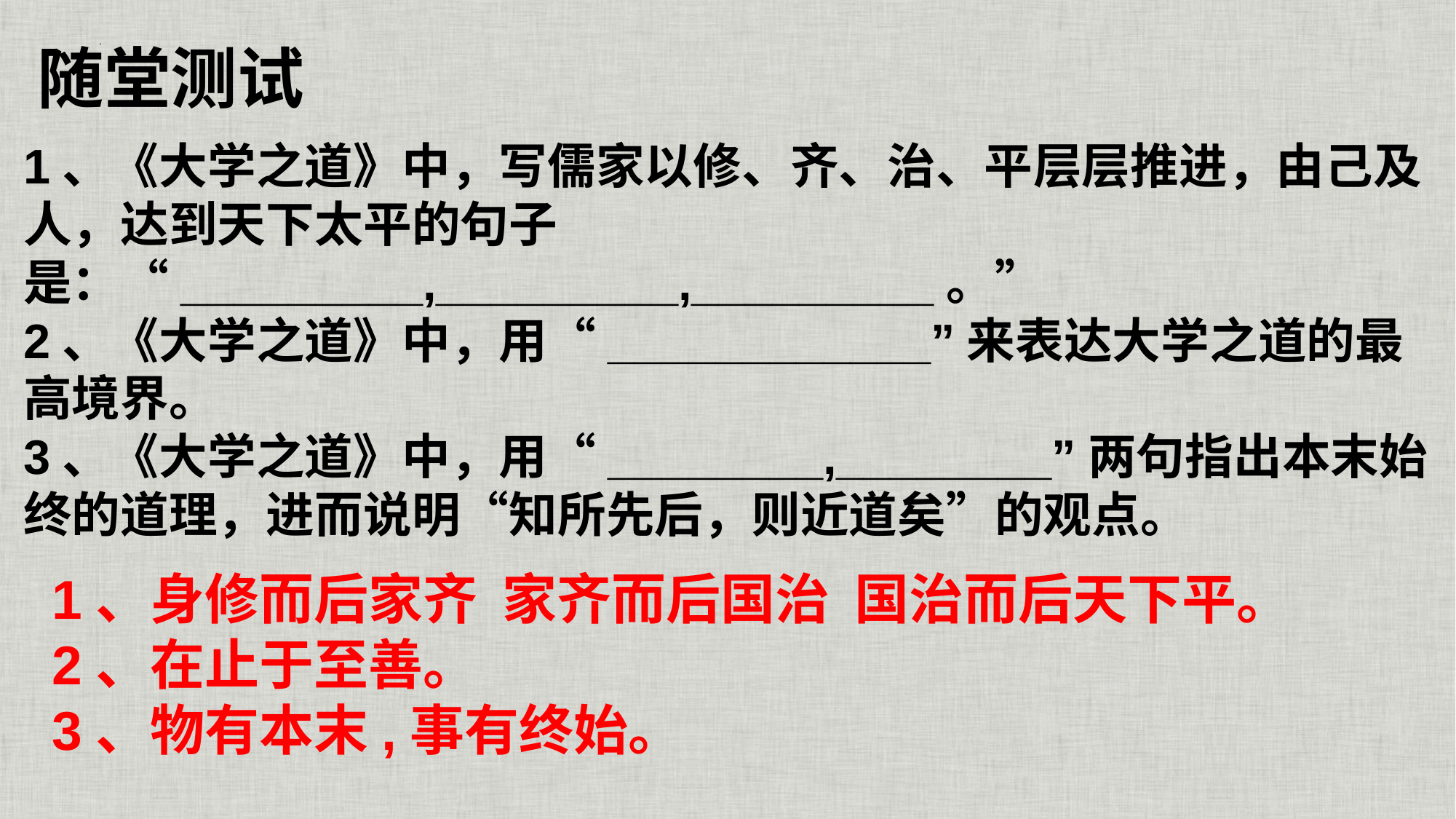

随堂测试
1、《大学之道》中，写儒家以修、齐、治、平层层推进，由己及人，达到天下太平的句子是：“_________,_________,_________。”
2、《大学之道》中，用“____________”来表达大学之道的最高境界。
3、《大学之道》中，用“________,________”两句指出本末始终的道理，进而说明“知所先后，则近道矣”的观点。
1、身修而后家齐  家齐而后国治  国治而后天下平。
2、在止于至善。
3、物有本末,事有终始。